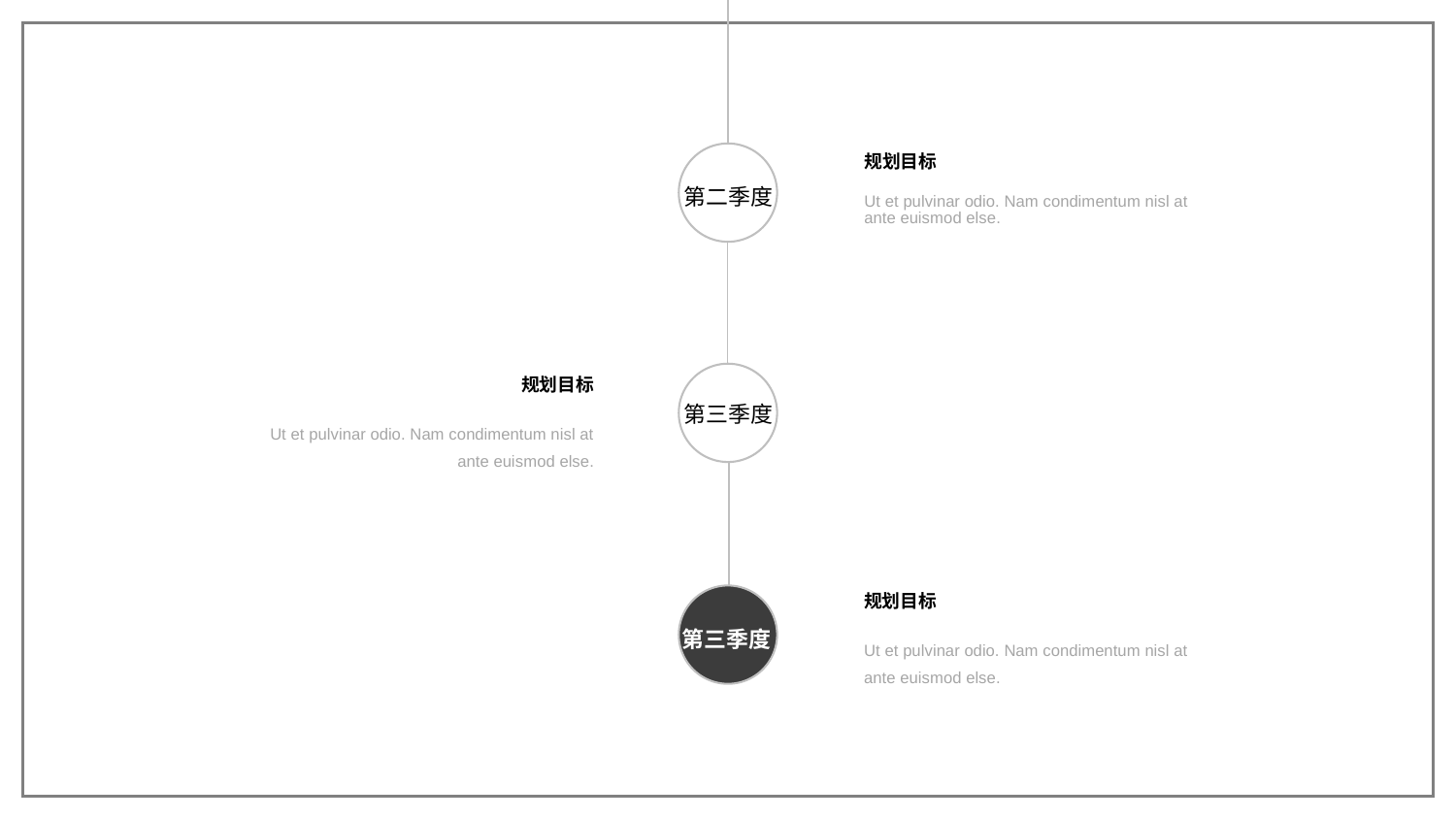

第二季度
规划目标
Ut et pulvinar odio. Nam condimentum nisl at ante euismod else.

第三季度
规划目标
Ut et pulvinar odio. Nam condimentum nisl at ante euismod else.

第三季度
规划目标
Ut et pulvinar odio. Nam condimentum nisl at ante euismod else.